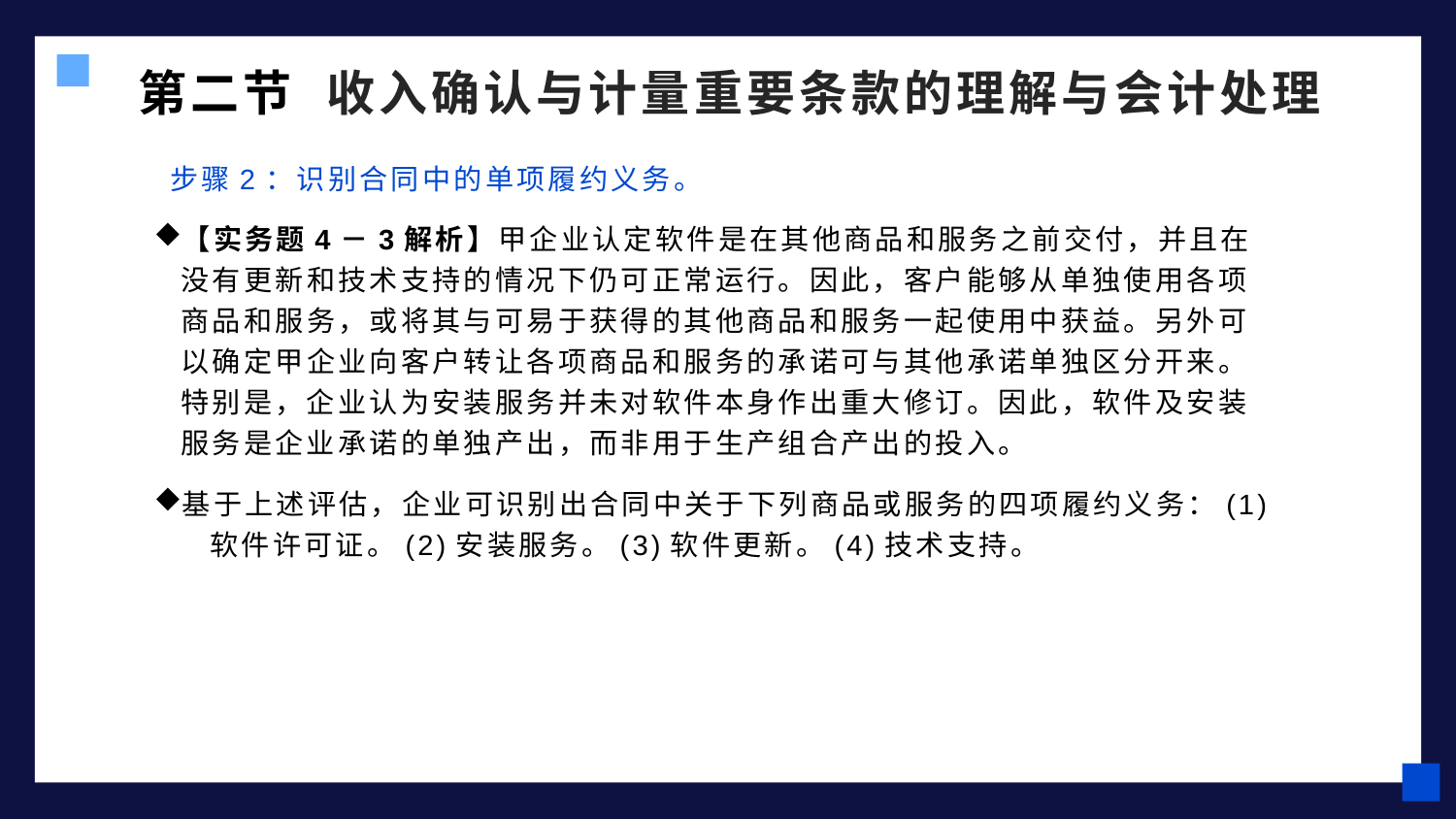

第二节  收入确认与计量重要条款的理解与会计处理
 步骤2：识别合同中的单项履约义务。
【实务题4－3解析】甲企业认定软件是在其他商品和服务之前交付，并且在没有更新和技术支持的情况下仍可正常运行。因此，客户能够从单独使用各项商品和服务，或将其与可易于获得的其他商品和服务一起使用中获益。另外可以确定甲企业向客户转让各项商品和服务的承诺可与其他承诺单独区分开来。特别是，企业认为安装服务并未对软件本身作出重大修订。因此，软件及安装服务是企业承诺的单独产出，而非用于生产组合产出的投入。
基于上述评估，企业可识别出合同中关于下列商品或服务的四项履约义务：(1)   软件许可证。(2)安装服务。(3)软件更新。(4)技术支持。